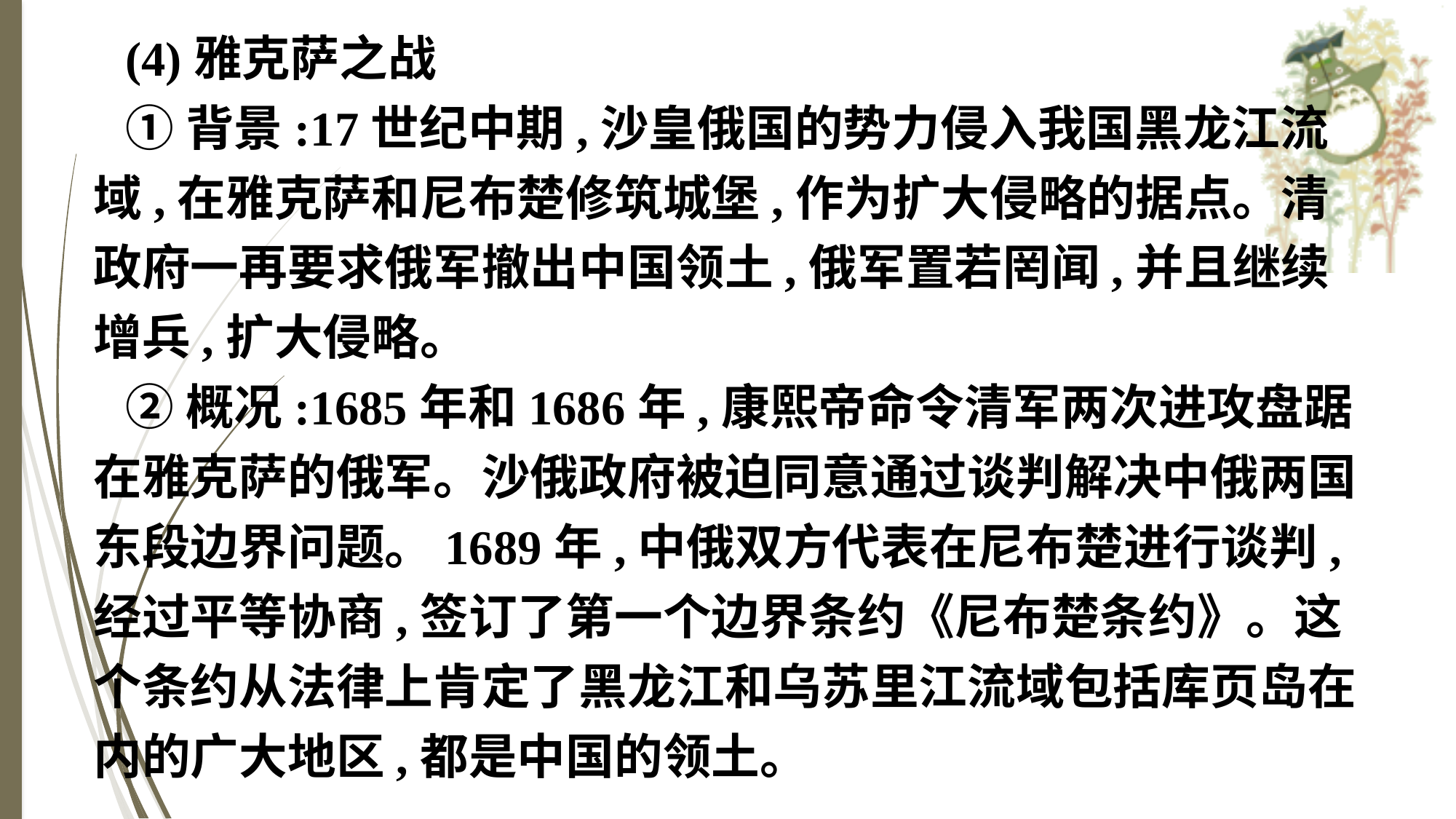

(4)雅克萨之战
①背景:17世纪中期,沙皇俄国的势力侵入我国黑龙江流域,在雅克萨和尼布楚修筑城堡,作为扩大侵略的据点。清政府一再要求俄军撤出中国领土,俄军置若罔闻,并且继续增兵,扩大侵略。
②概况:1685年和1686年,康熙帝命令清军两次进攻盘踞在雅克萨的俄军。沙俄政府被迫同意通过谈判解决中俄两国东段边界问题。1689年,中俄双方代表在尼布楚进行谈判,经过平等协商,签订了第一个边界条约《尼布楚条约》。这个条约从法律上肯定了黑龙江和乌苏里江流域包括库页岛在内的广大地区,都是中国的领土。